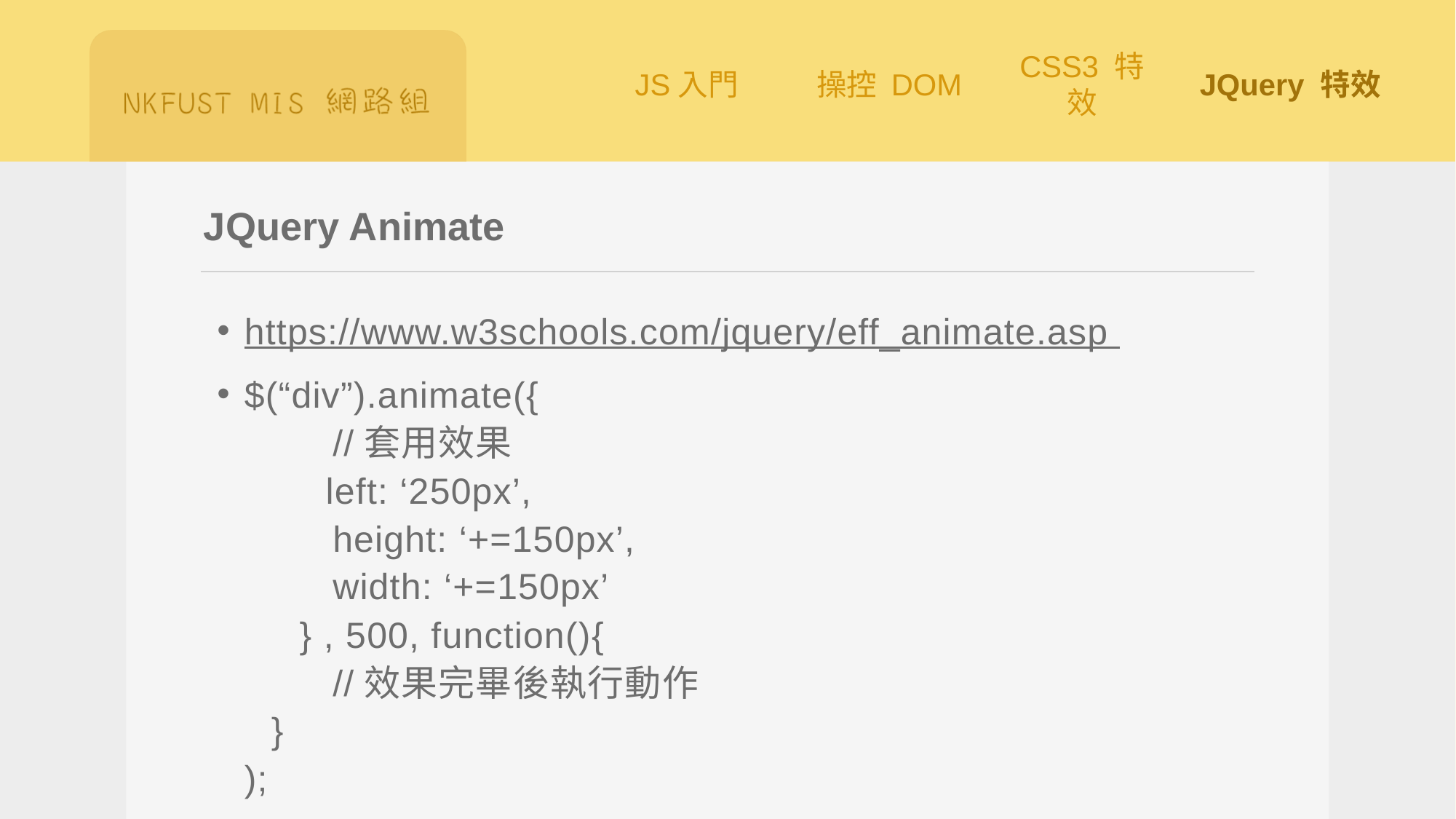

# JQuery Animate
https://www.w3schools.com/jquery/eff_animate.asp
$(“div”).animate({
        //套用效果
        left: ‘250px’,
        height: ‘+=150px’,
        width: ‘+=150px’
     } , 500, function(){
        //效果完畢後執行動作
  }
);